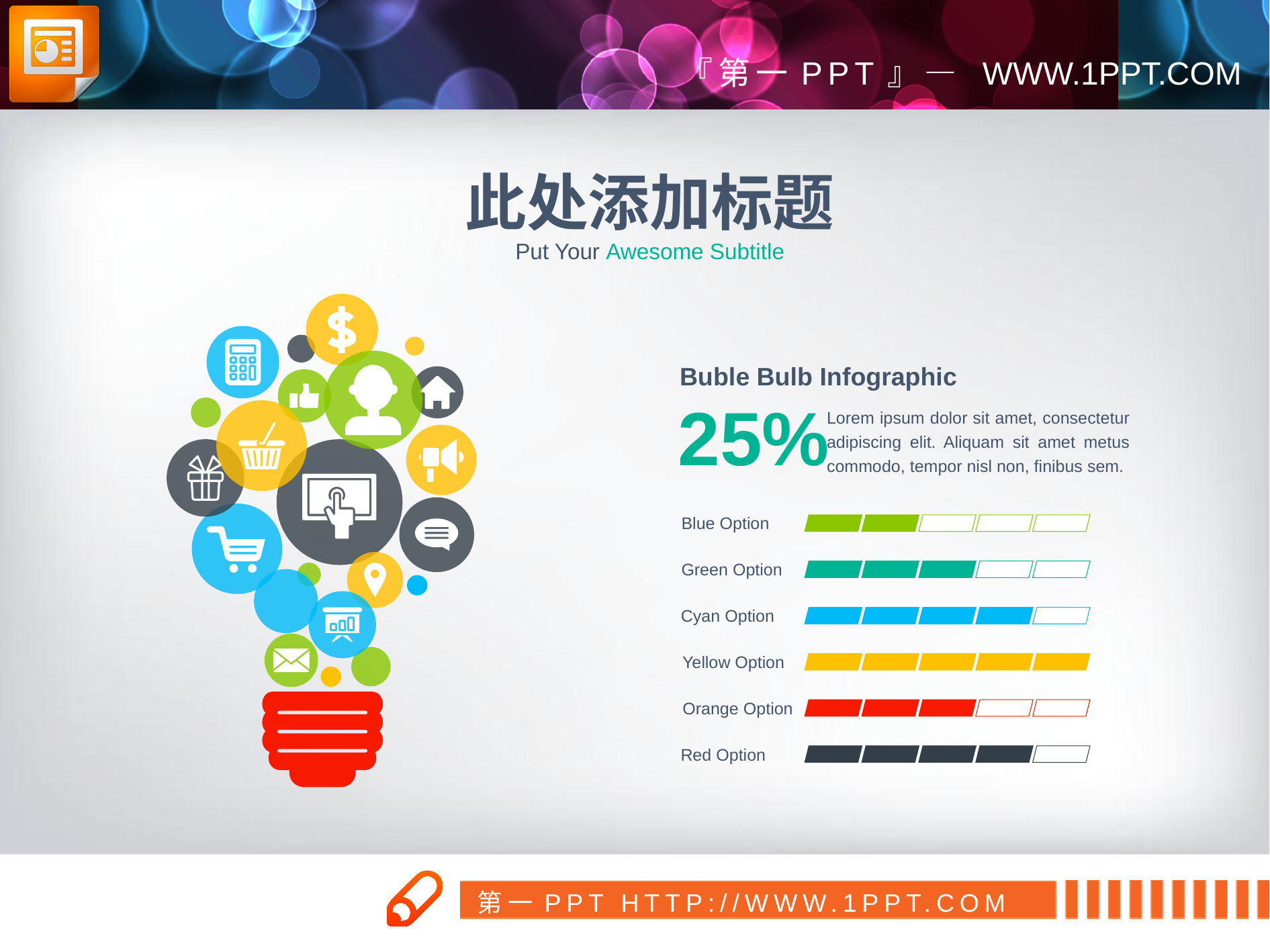

此处添加标题
Put Your Awesome Subtitle

Buble Bulb Infographic
25%
Lorem ipsum dolor sit amet, consectetur adipiscing elit. Aliquam sit amet metus commodo, tempor nisl non, finibus sem.
Blue Option

Green Option

Cyan Option

Yellow Option

Orange Option

Red Option